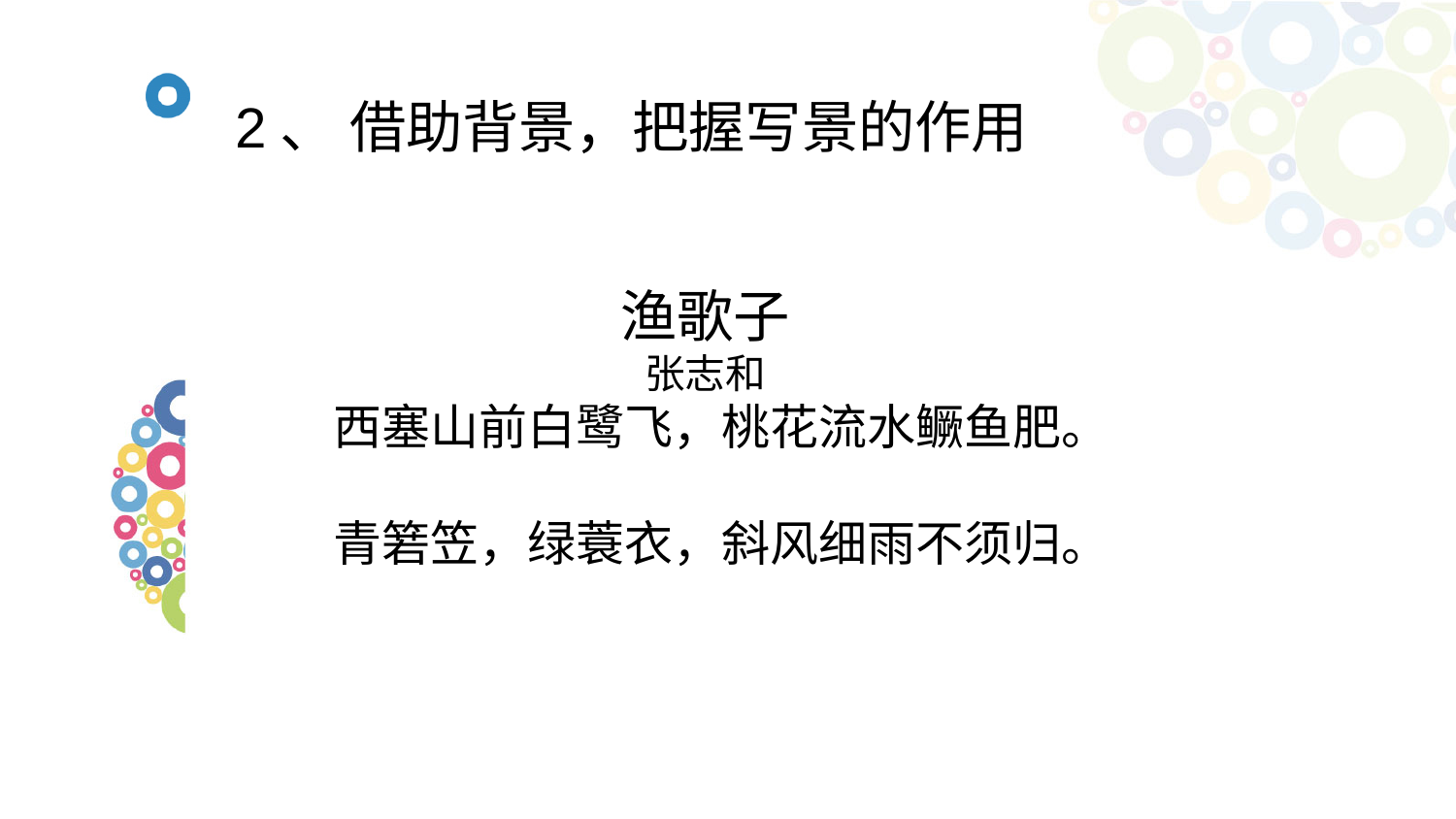

# 2、 借助背景，把握写景的作用
渔歌子
张志和
西塞山前白鹭飞，桃花流水鳜鱼肥。

青箬笠，绿蓑衣，斜风细雨不须归。